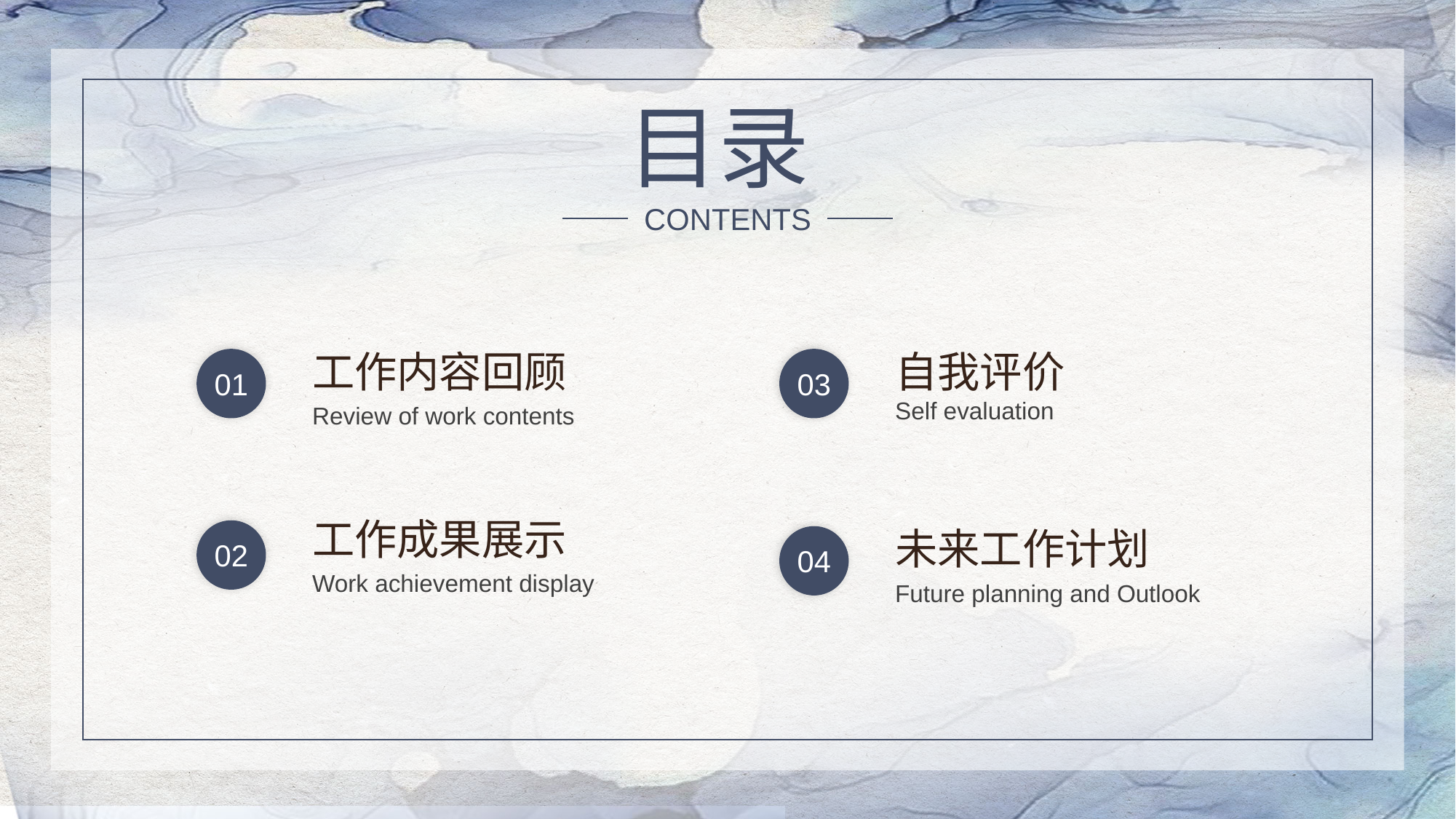

目录
CONTENTS
工作内容回顾
Review of work contents

01
自我评价
Self evaluation

03
工作成果展示
Work achievement display

02
未来工作计划
Future planning and Outlook

04